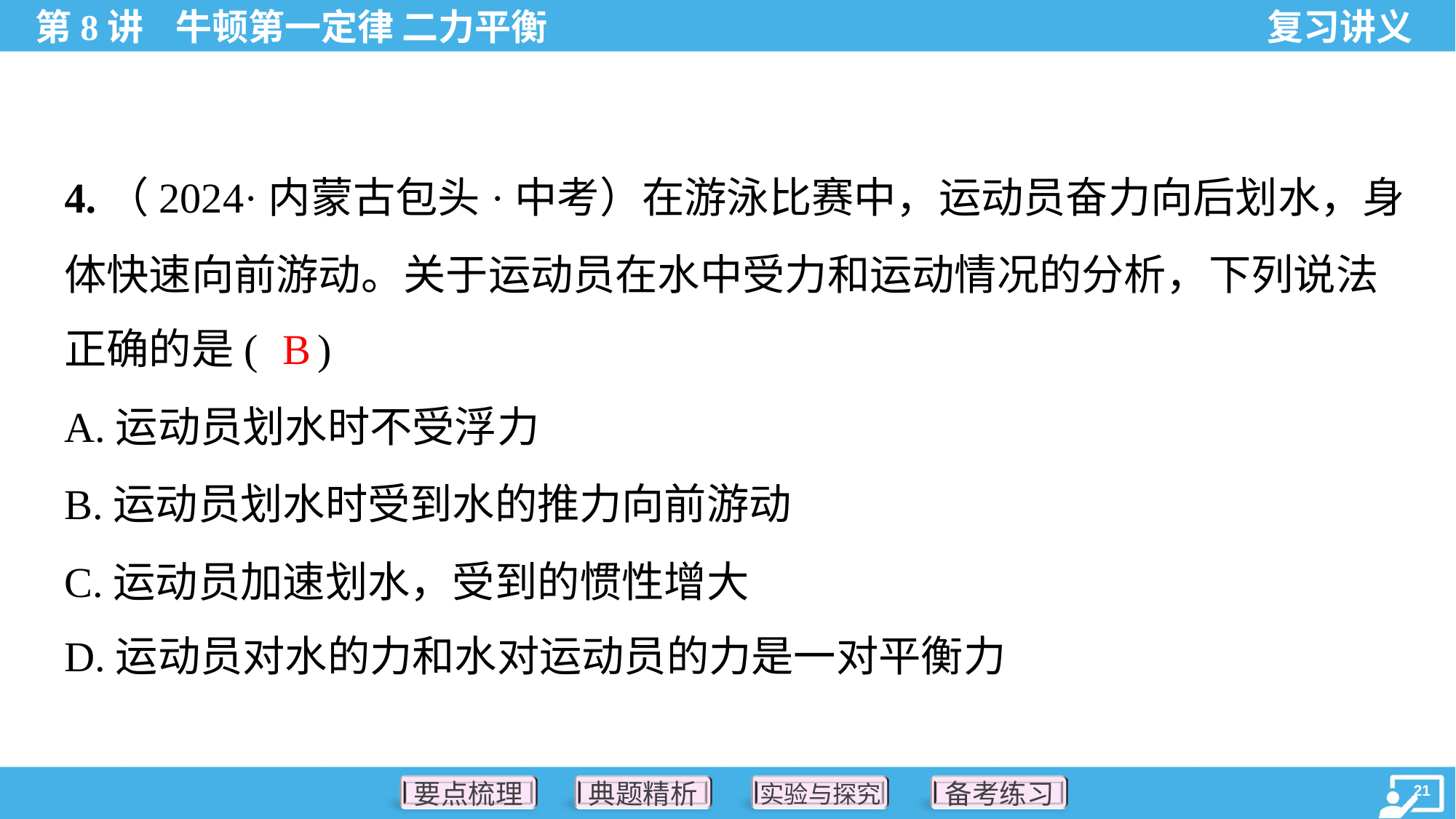

4.（2024·内蒙古包头·中考）在游泳比赛中，运动员奋力向后划水，身
体快速向前游动。关于运动员在水中受力和运动情况的分析，下列说法
正确的是(     )
B
A.运动员划水时不受浮力
B.运动员划水时受到水的推力向前游动
C.运动员加速划水，受到的惯性增大
D.运动员对水的力和水对运动员的力是一对平衡力